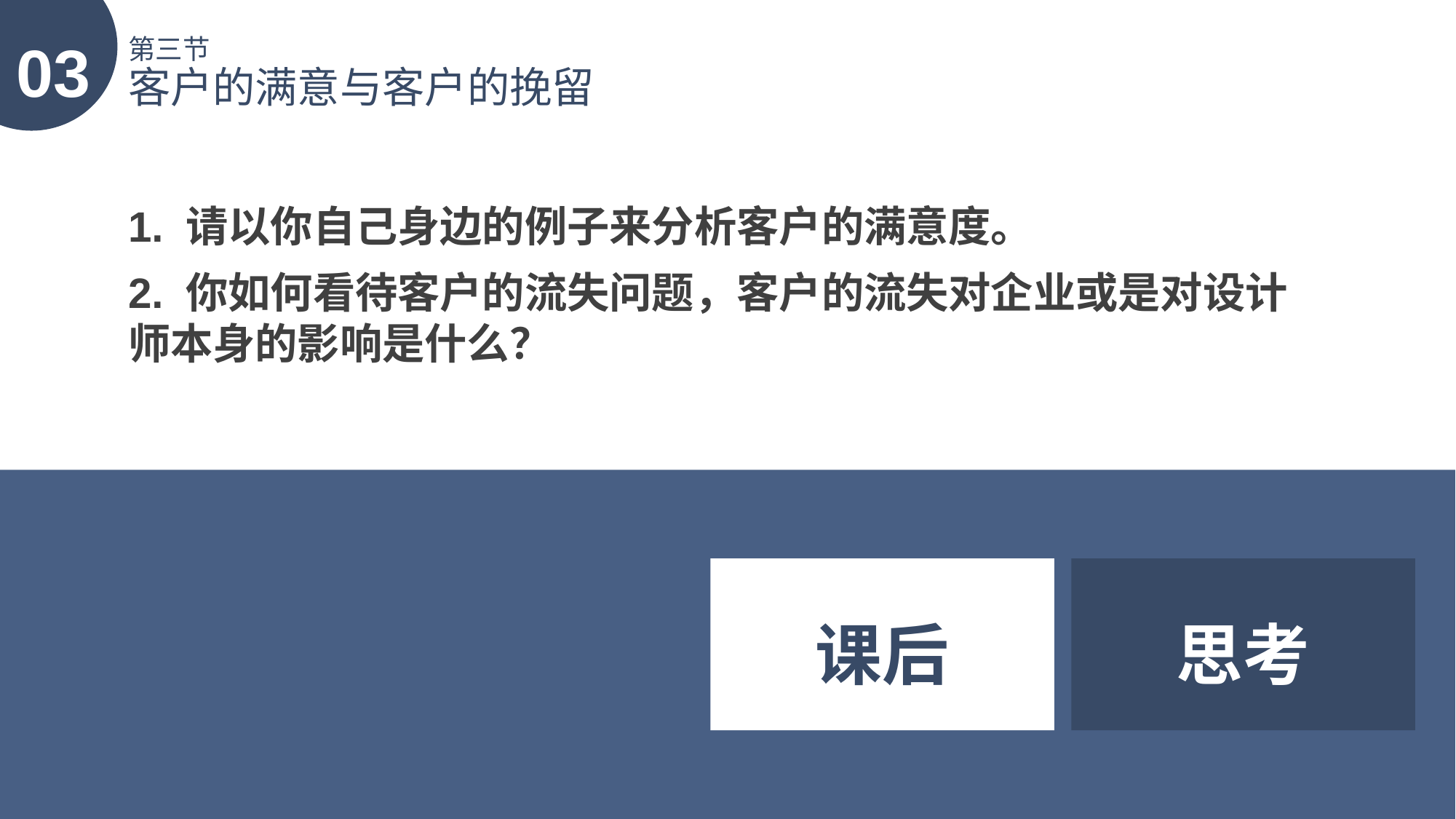

03
第三节
客户的满意与客户的挽留
1. 请以你自己身边的例子来分析客户的满意度。
2. 你如何看待客户的流失问题，客户的流失对企业或是对设计师本身的影响是什么？

课后
思考